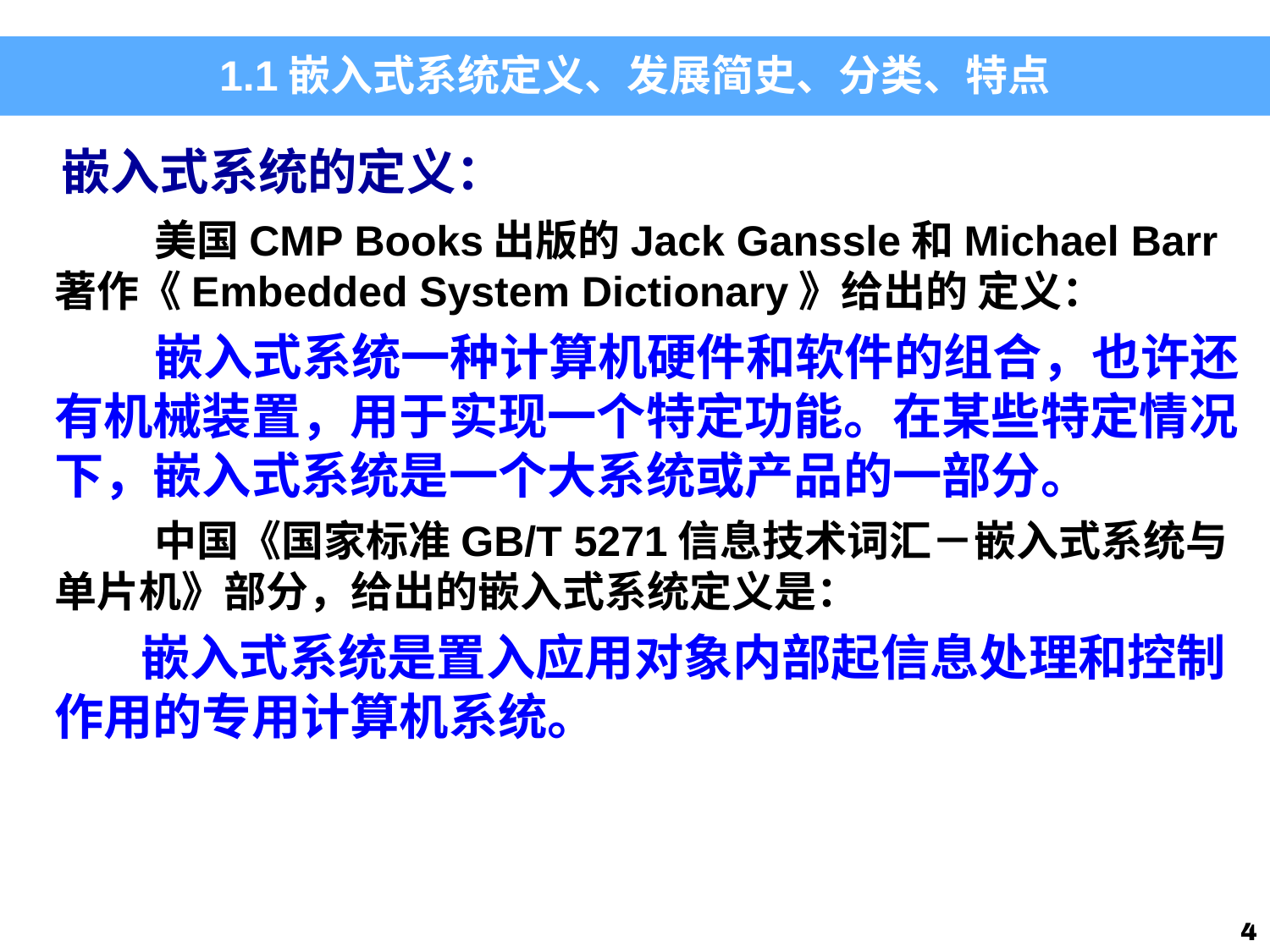

1.1嵌入式系统定义、发展简史、分类、特点
嵌入式系统的定义：
美国CMP Books出版的Jack Ganssle和Michael Barr著作《Embedded System Dictionary》给出的 定义：
嵌入式系统一种计算机硬件和软件的组合，也许还有机械装置，用于实现一个特定功能。在某些特定情况下，嵌入式系统是一个大系统或产品的一部分。
中国《国家标准GB/T 5271信息技术词汇－嵌入式系统与单片机》部分，给出的嵌入式系统定义是：
嵌入式系统是置入应用对象内部起信息处理和控制作用的专用计算机系统。
4